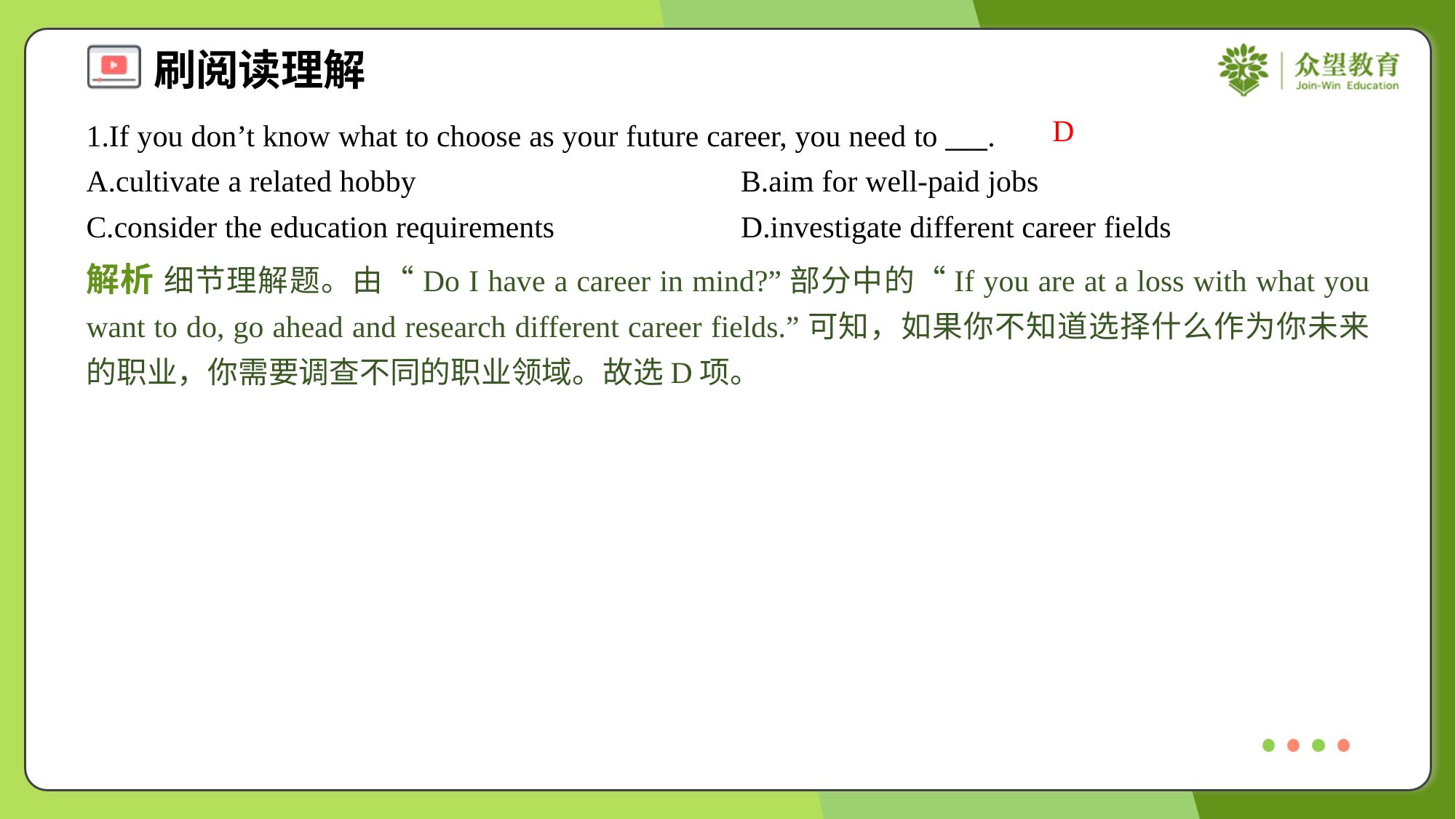

D
1.If you don’t know what to choose as your future career, you need to ___.
A.cultivate a related hobby	B.aim for well-paid jobs
C.consider the education requirements	D.investigate different career fields
解析 细节理解题。由“Do I have a career in mind?”部分中的“If you are at a loss with what you want to do, go ahead and research different career fields.”可知，如果你不知道选择什么作为你未来的职业，你需要调查不同的职业领域。故选D项。